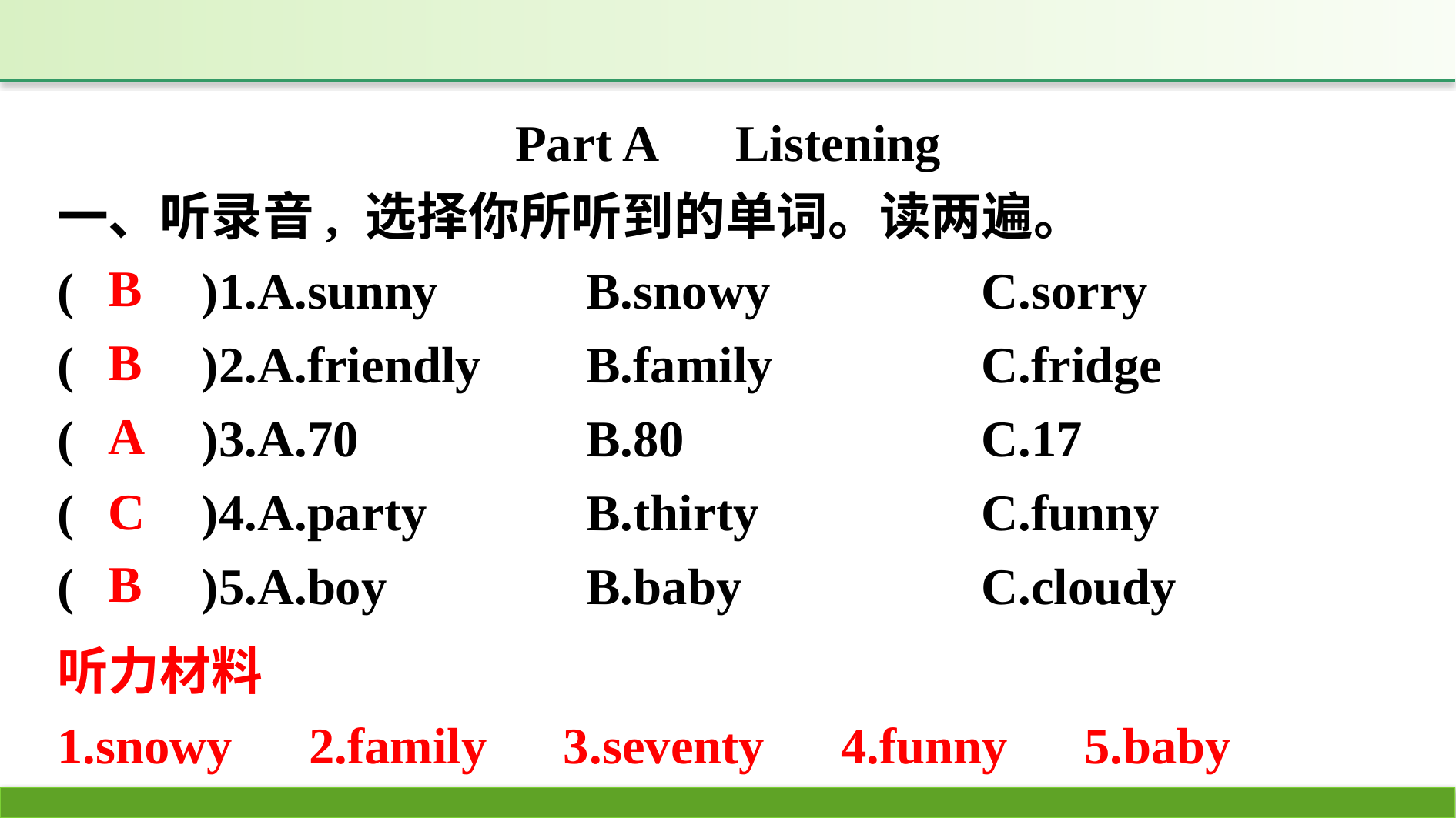

Part A　Listening
一、听录音, 选择你所听到的单词。读两遍。
(　　)1.A.sunny　　	B.snowy　　　	C.sorry
(　　)2.A.friendly 	B.family 		C.fridge
(　　)3.A.70 		B.80 			C.17
(　　)4.A.party 		B.thirty 		C.funny
(　　)5.A.boy 		B.baby 		C.cloudy
B
B
A
C
B
听力材料
1.snowy　2.family　3.seventy　4.funny　5.baby